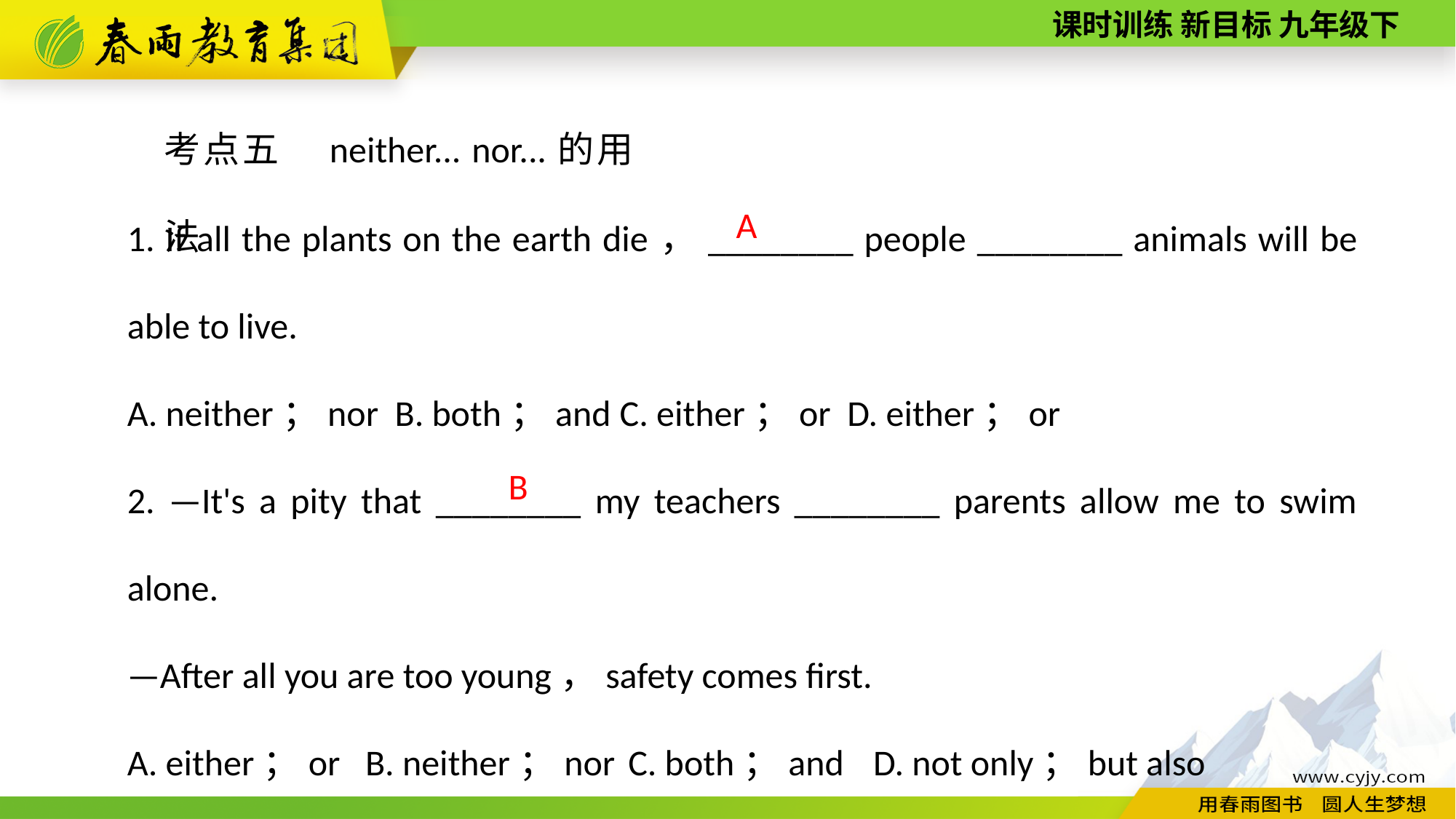

考点五　neither... nor...的用法
1. If all the plants on the earth die，________ people ________ animals will be able to live.
A. neither；nor  B. both；and  C. either；or  D. either；or
2. —It's a pity that ________ my teachers ________ parents allow me to swim alone.
—After all you are too young，safety comes first.
A. either；or    B. neither；nor   C. both；and     D. not only；but also
 A
B